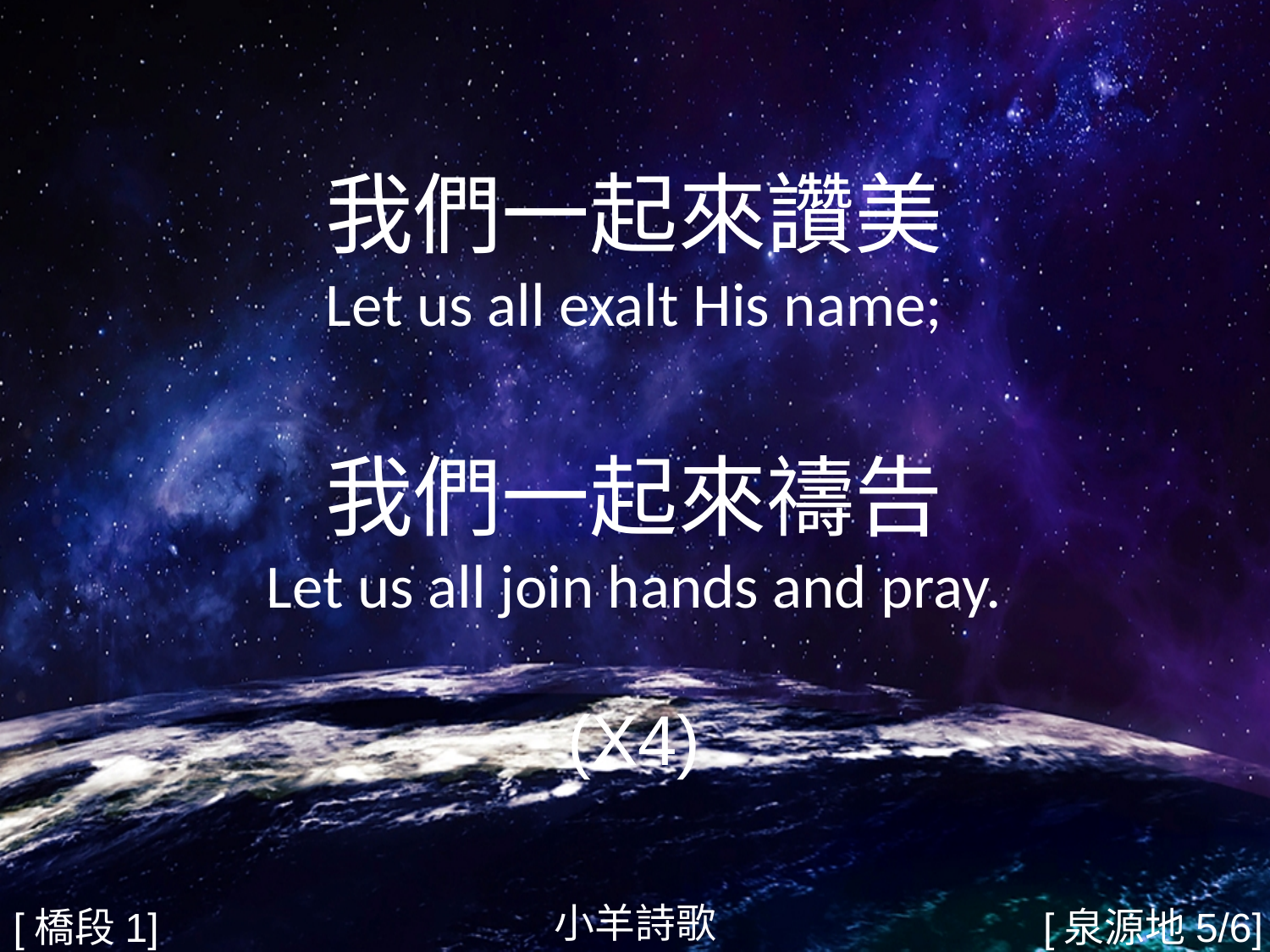

我們一起來讚美
Let us all exalt His name;

我們一起來禱告
Let us all join hands and pray.

(X4)

#

小羊詩歌
[橋段1]
[泉源地5/6]